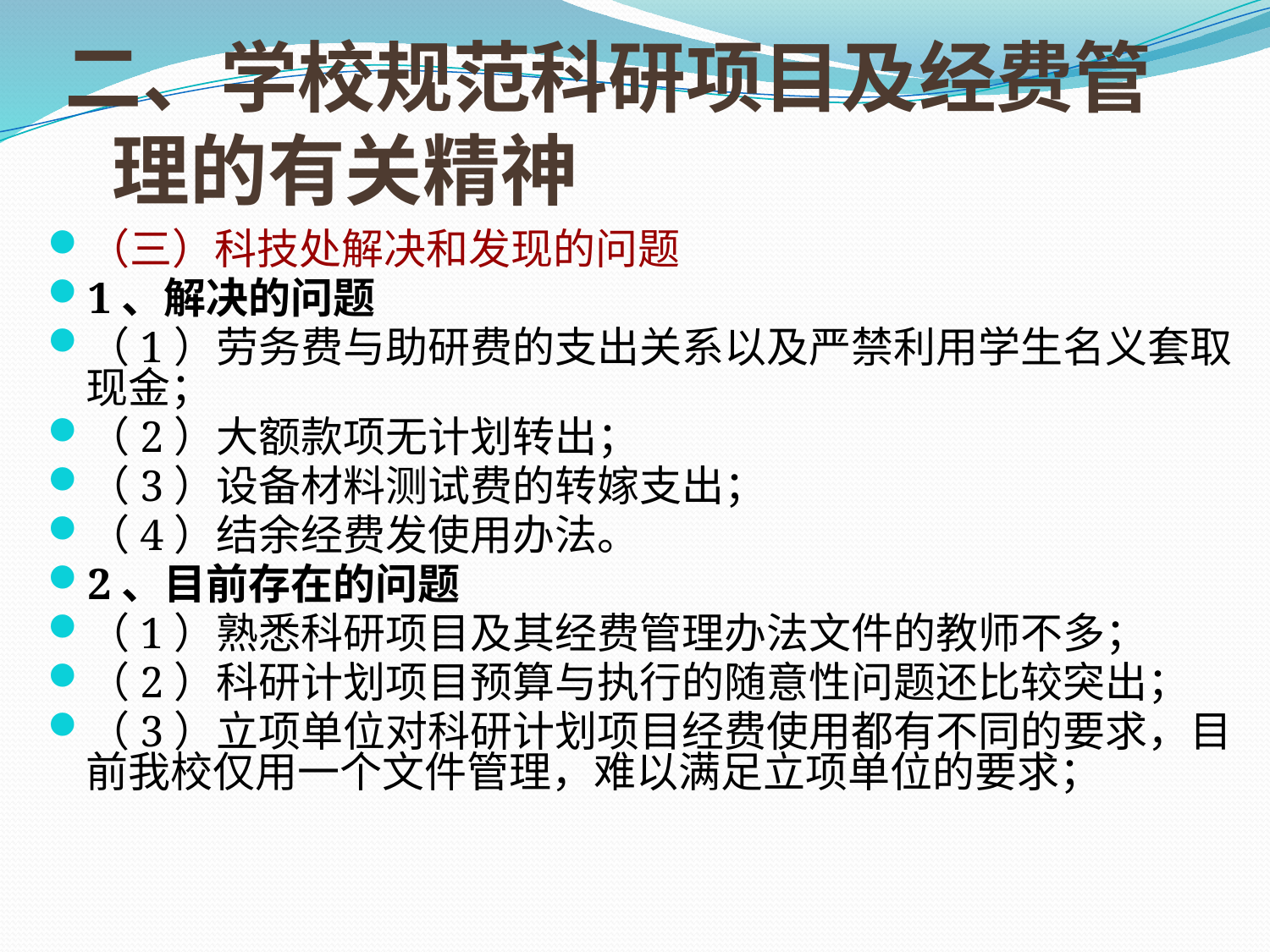

# 二、学校规范科研项目及经费管理的有关精神
（三）科技处解决和发现的问题
1、解决的问题
（1）劳务费与助研费的支出关系以及严禁利用学生名义套取现金；
（2）大额款项无计划转出；
（3）设备材料测试费的转嫁支出；
（4）结余经费发使用办法。
2、目前存在的问题
（1）熟悉科研项目及其经费管理办法文件的教师不多；
（2）科研计划项目预算与执行的随意性问题还比较突出；
（3）立项单位对科研计划项目经费使用都有不同的要求，目前我校仅用一个文件管理，难以满足立项单位的要求；